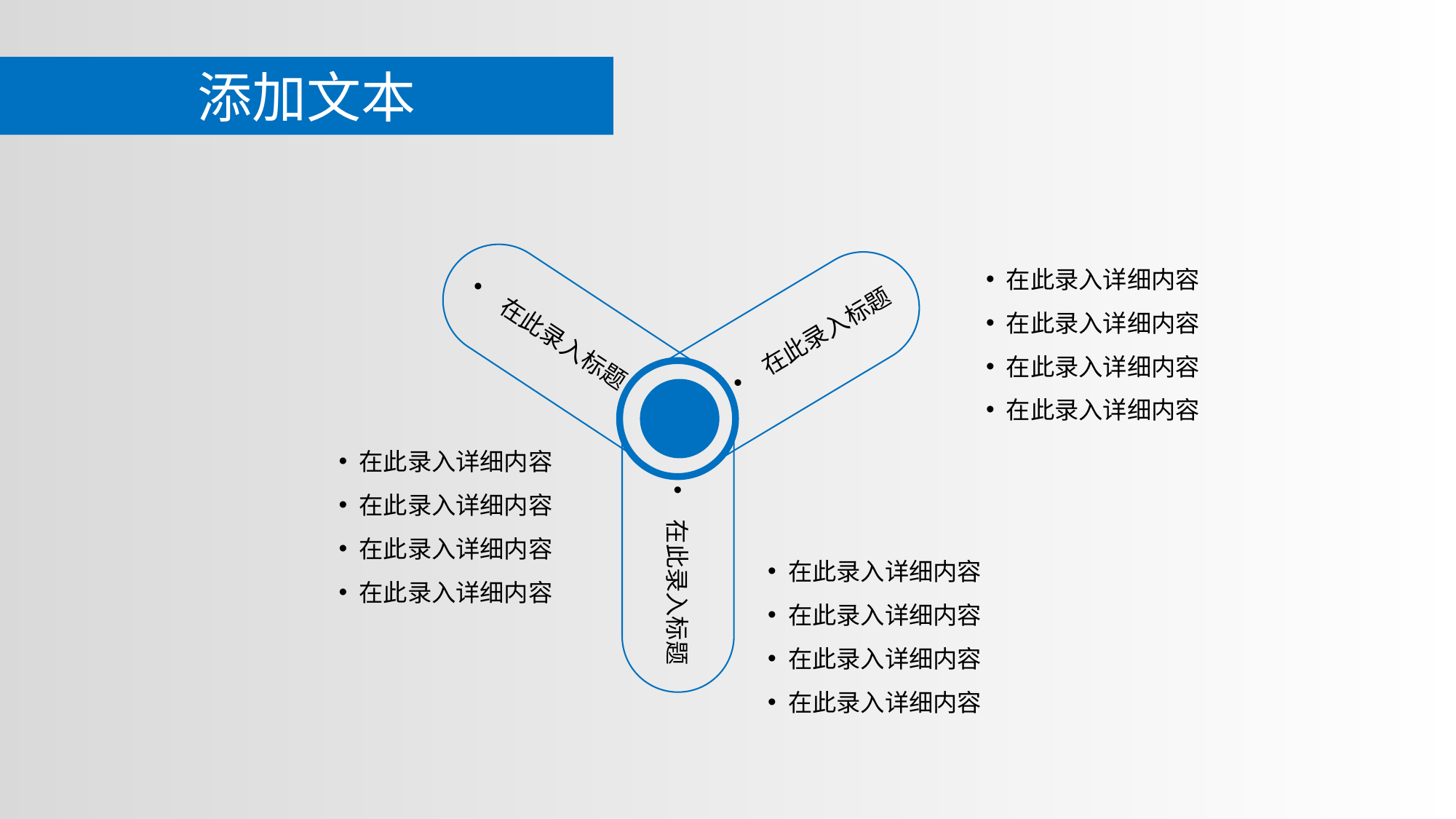

添加文本
在此录入标题
在此录入标题
在此录入详细内容
在此录入详细内容
在此录入详细内容
在此录入详细内容

在此录入标题
在此录入详细内容
在此录入详细内容
在此录入详细内容
在此录入详细内容
在此录入详细内容
在此录入详细内容
在此录入详细内容
在此录入详细内容